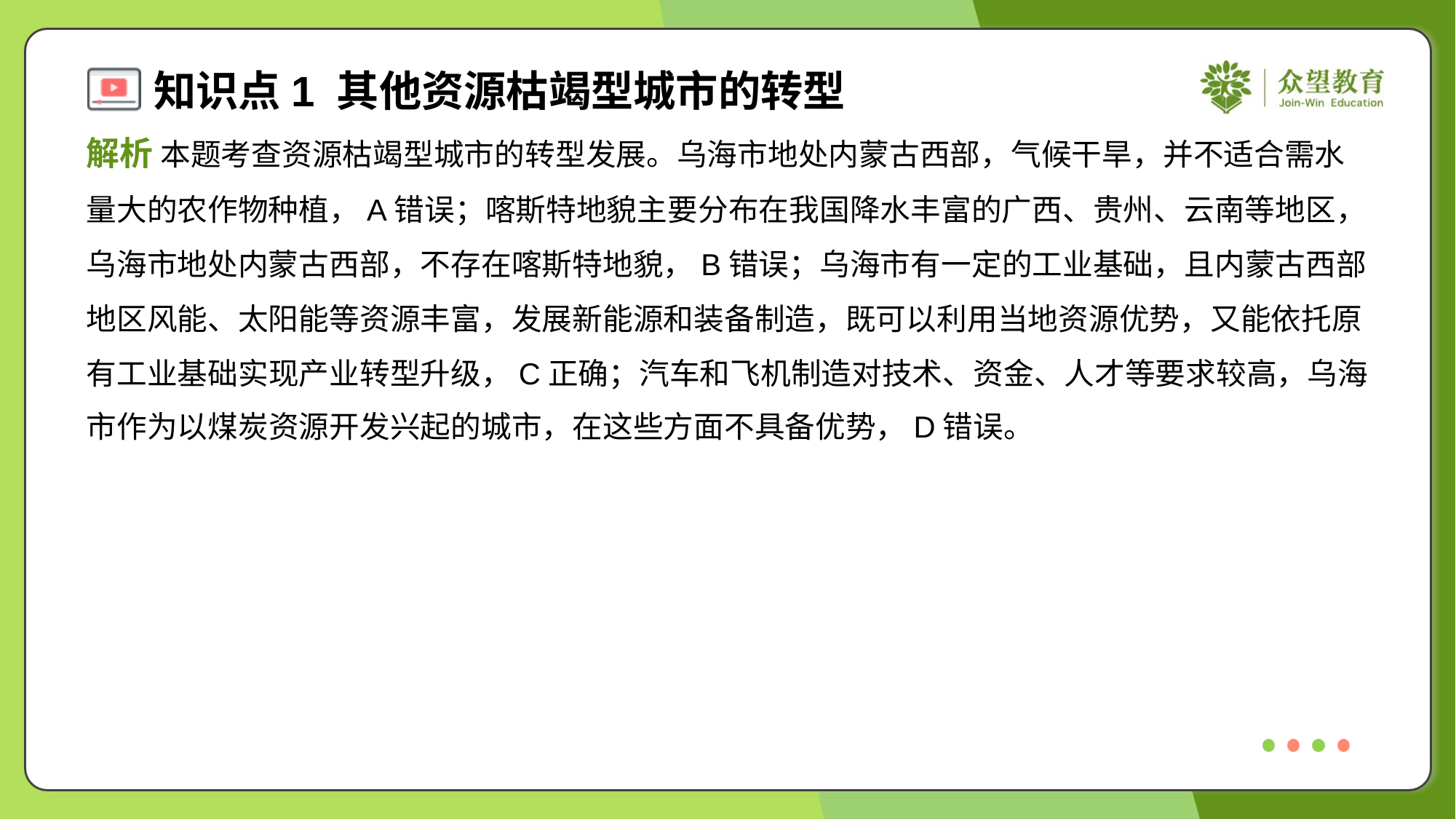

解析 本题考查资源枯竭型城市的转型发展。乌海市地处内蒙古西部，气候干旱，并不适合需水
量大的农作物种植，A错误；喀斯特地貌主要分布在我国降水丰富的广西、贵州、云南等地区，
乌海市地处内蒙古西部，不存在喀斯特地貌，B错误；乌海市有一定的工业基础，且内蒙古西部
地区风能、太阳能等资源丰富，发展新能源和装备制造，既可以利用当地资源优势，又能依托原
有工业基础实现产业转型升级，C正确；汽车和飞机制造对技术、资金、人才等要求较高，乌海
市作为以煤炭资源开发兴起的城市，在这些方面不具备优势，D错误。